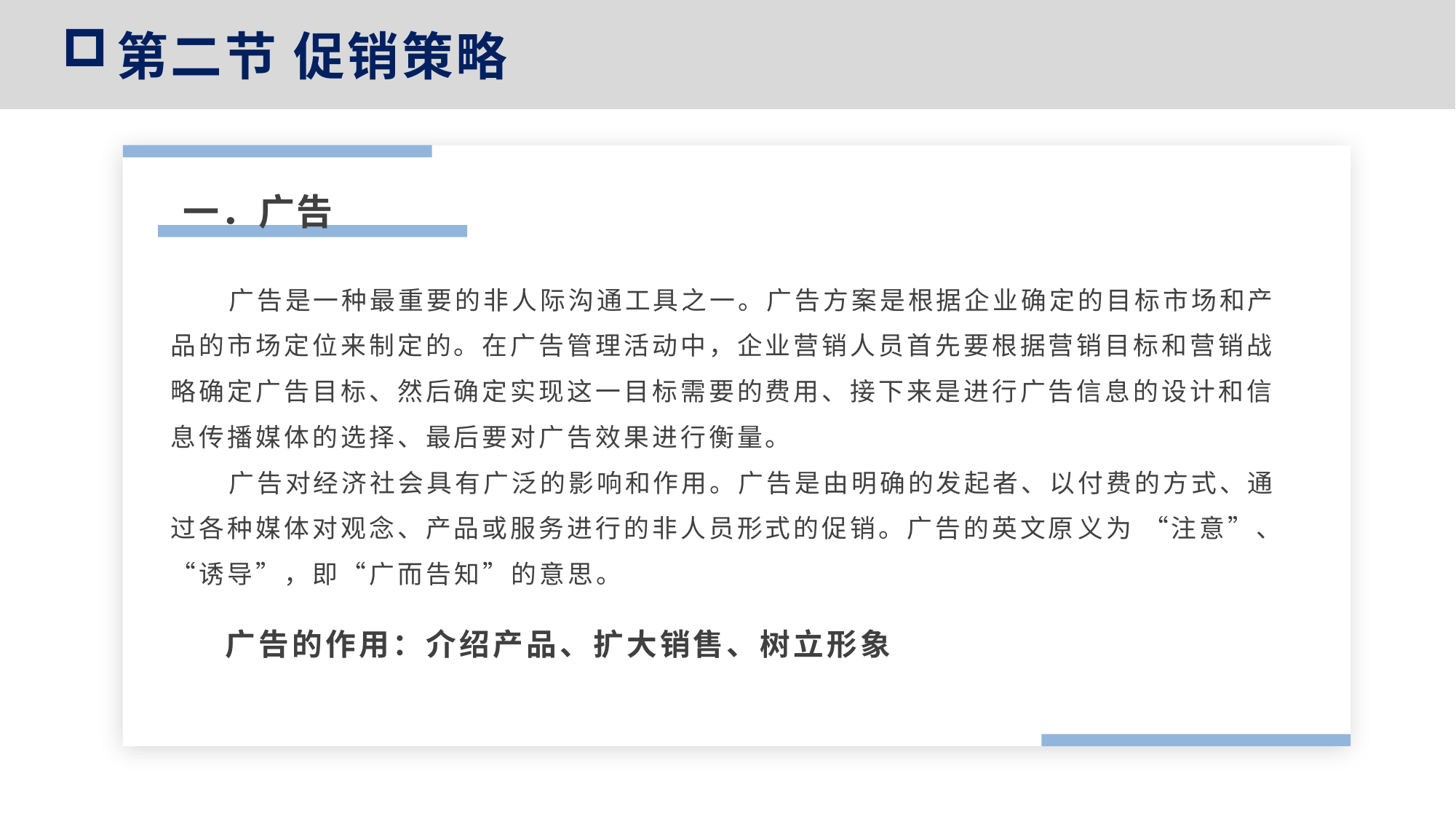

第二节 促销策略

一．广告

      广告是一种最重要的非人际沟通工具之一。广告方案是根据企业确定的目标市场和产品的市场定位来制定的。在广告管理活动中，企业营销人员首先要根据营销目标和营销战略确定广告目标、然后确定实现这一目标需要的费用、接下来是进行广告信息的设计和信息传播媒体的选择、最后要对广告效果进行衡量。
      广告对经济社会具有广泛的影响和作用。广告是由明确的发起者、以付费的方式、通过各种媒体对观念、产品或服务进行的非人员形式的促销。广告的英文原义为 “注意”、“诱导”，即“广而告知”的意思。
广告的作用：介绍产品、扩大销售、树立形象